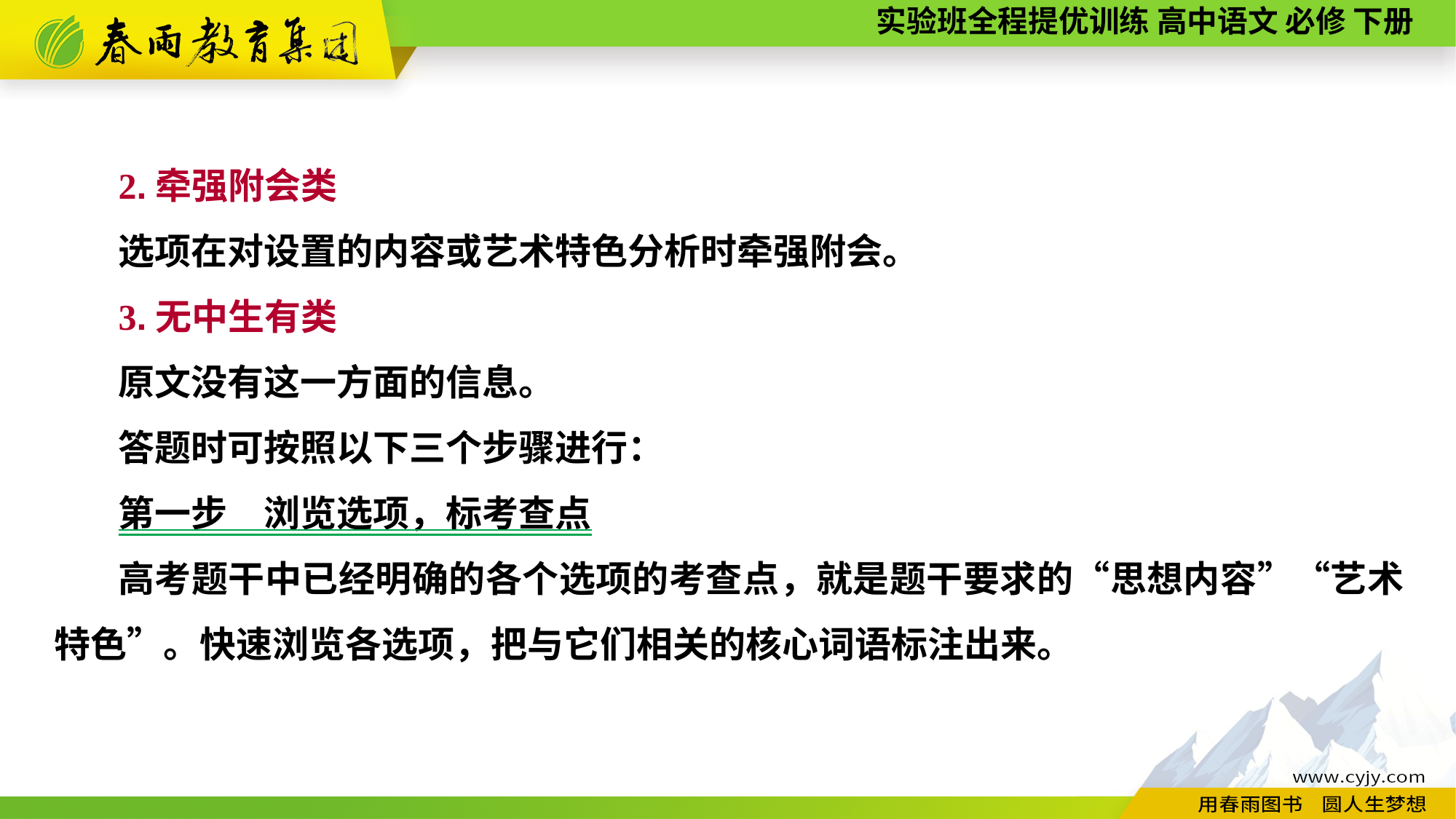

2.牵强附会类
选项在对设置的内容或艺术特色分析时牵强附会。
3.无中生有类
原文没有这一方面的信息。
答题时可按照以下三个步骤进行：
第一步　浏览选项，标考查点
高考题干中已经明确的各个选项的考查点，就是题干要求的“思想内容”“艺术特色”。快速浏览各选项，把与它们相关的核心词语标注出来。